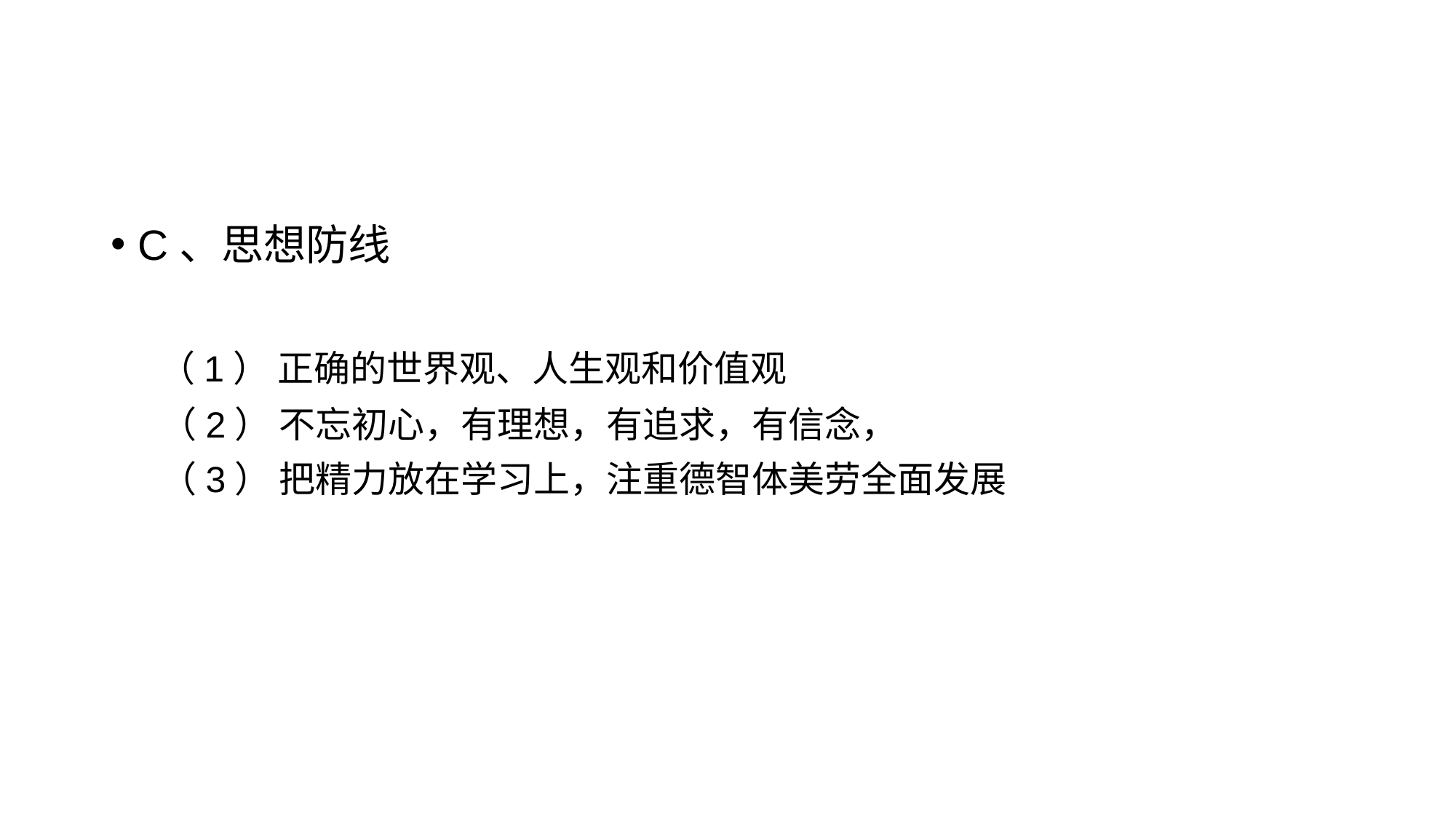

#
C、思想防线

    （1） 正确的世界观、人生观和价值观
     （2） 不忘初心，有理想，有追求，有信念，
     （3） 把精力放在学习上，注重德智体美劳全面发展